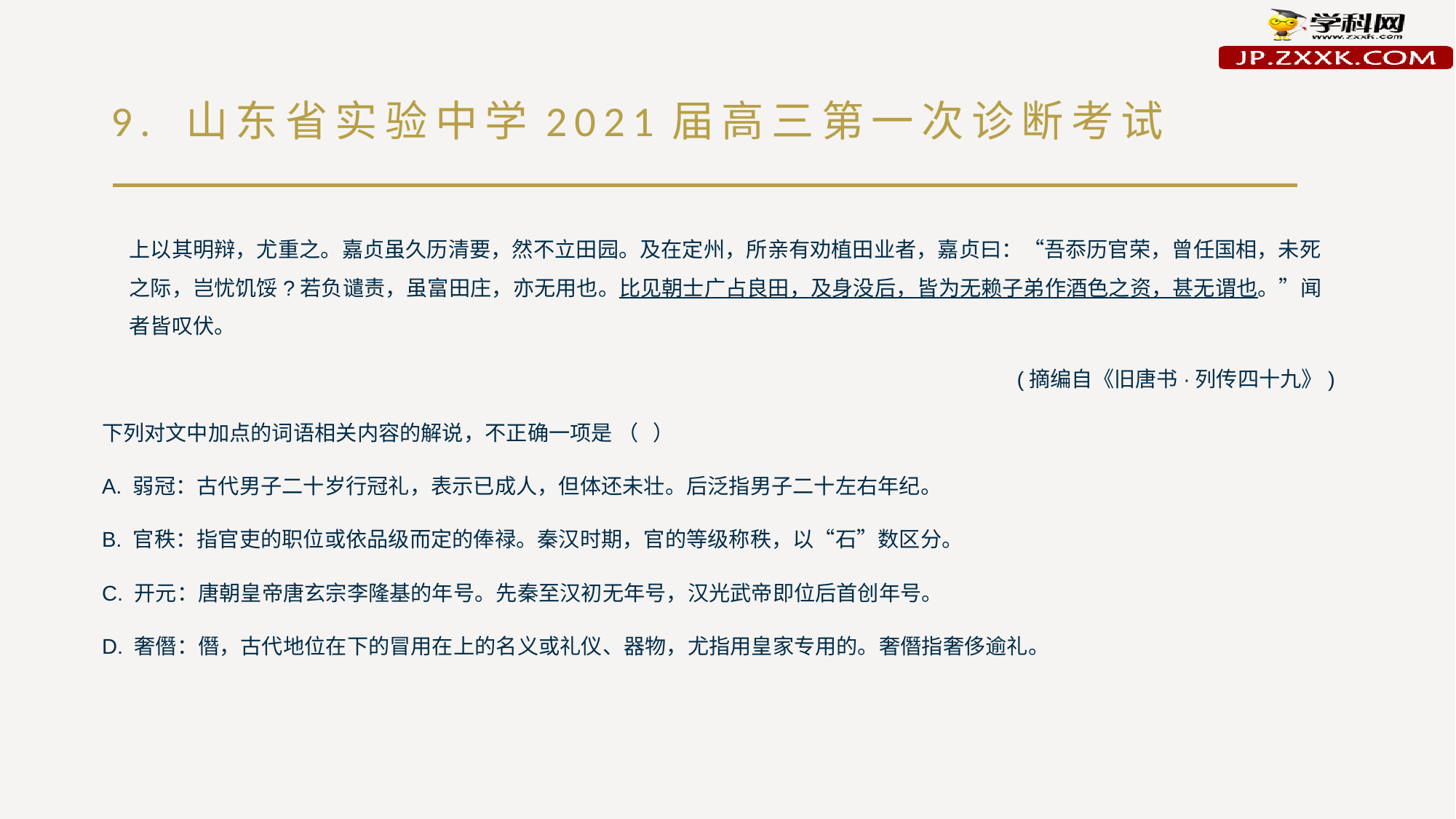

# 9. 山东省实验中学2021届高三第一次诊断考试
上以其明辩，尤重之。嘉贞虽久历清要，然不立田园。及在定州，所亲有劝植田业者，嘉贞曰：“吾忝历官荣，曾任国相，未死之际，岂忧饥馁?若负谴责，虽富田庄，亦无用也。比见朝士广占良田，及身没后，皆为无赖子弟作酒色之资，甚无谓也。”闻者皆叹伏。
(摘编自《旧唐书·列传四十九》)
下列对文中加点的词语相关内容的解说，不正确一项是 （   ）
A. 弱冠：古代男子二十岁行冠礼，表示已成人，但体还未壮。后泛指男子二十左右年纪。
B. 官秩：指官吏的职位或依品级而定的俸禄。秦汉时期，官的等级称秩，以“石”数区分。
C. 开元：唐朝皇帝唐玄宗李隆基的年号。先秦至汉初无年号，汉光武帝即位后首创年号。
D. 奢僭：僭，古代地位在下的冒用在上的名义或礼仪、器物，尤指用皇家专用的。奢僭指奢侈逾礼。